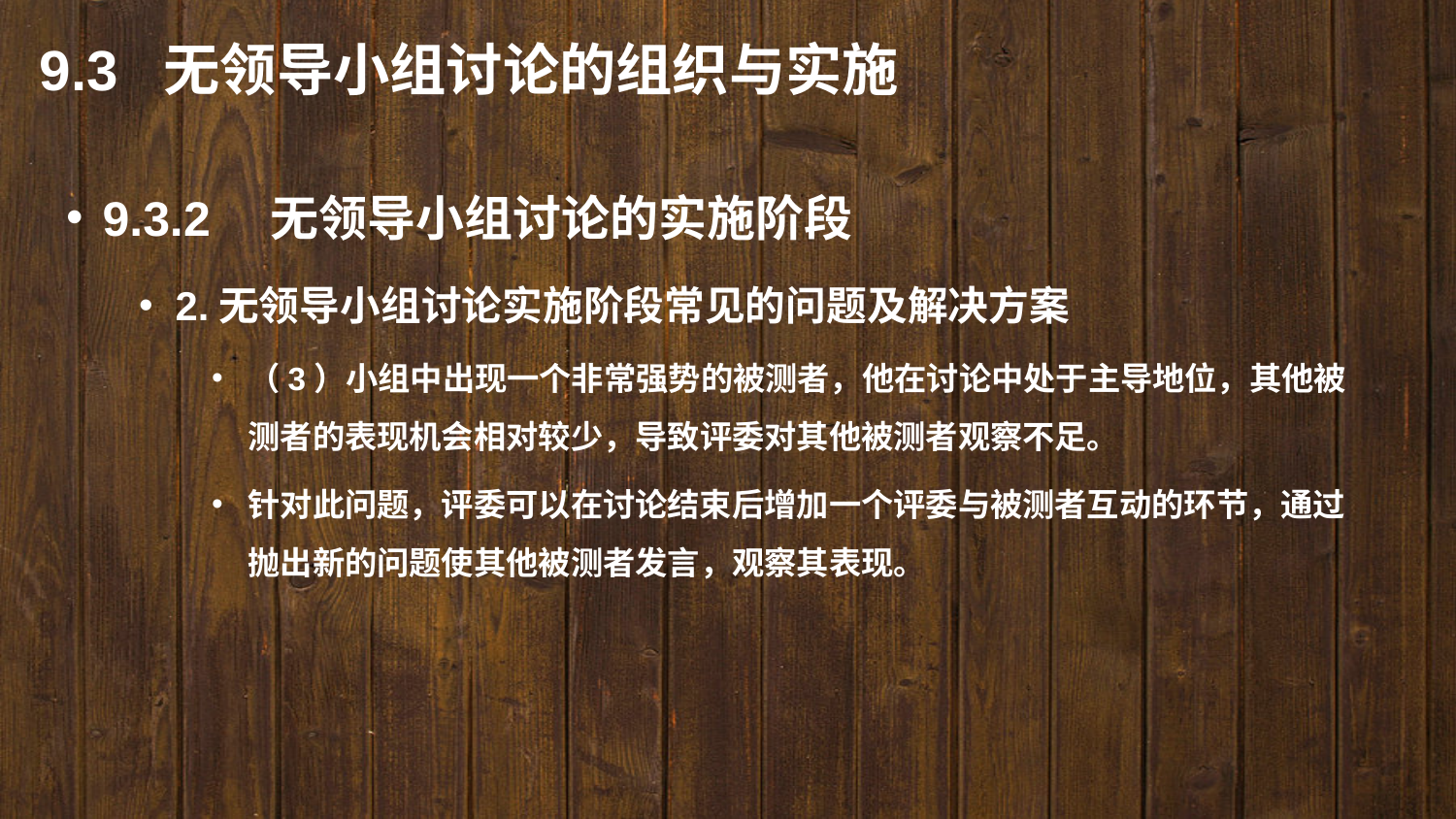

9.3  无领导小组讨论的组织与实施
9.3.2　无领导小组讨论的实施阶段
2.无领导小组讨论实施阶段常见的问题及解决方案
（3）小组中出现一个非常强势的被测者，他在讨论中处于主导地位，其他被测者的表现机会相对较少，导致评委对其他被测者观察不足。
针对此问题，评委可以在讨论结束后增加一个评委与被测者互动的环节，通过抛出新的问题使其他被测者发言，观察其表现。